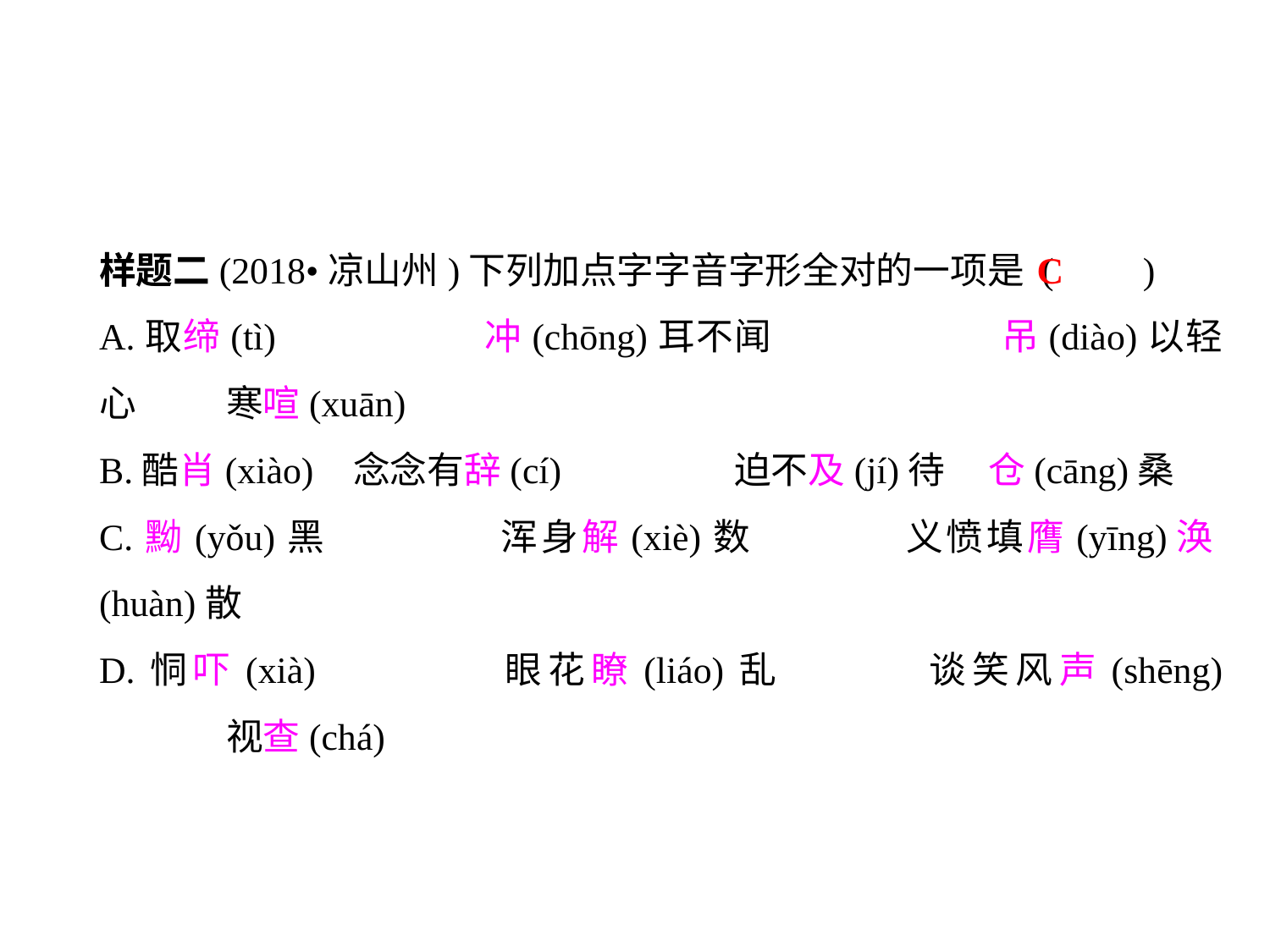

样题二(2018•凉山州)下列加点字字音字形全对的一项是 (	   )
A.取缔(tì)		冲(chōng)耳不闻		吊(diào)以轻心	寒喧(xuān)
B.酷肖(xiào)	念念有辞(cí)		迫不及(jí)待	仓(cāng)桑
C.黝(yǒu)黑		浑身解(xiè)数		义愤填膺(yīng)	涣(huàn)散
D.恫吓(xià)		眼花瞭(liáo)乱		谈笑风声(shēng)	视查(chá)
C